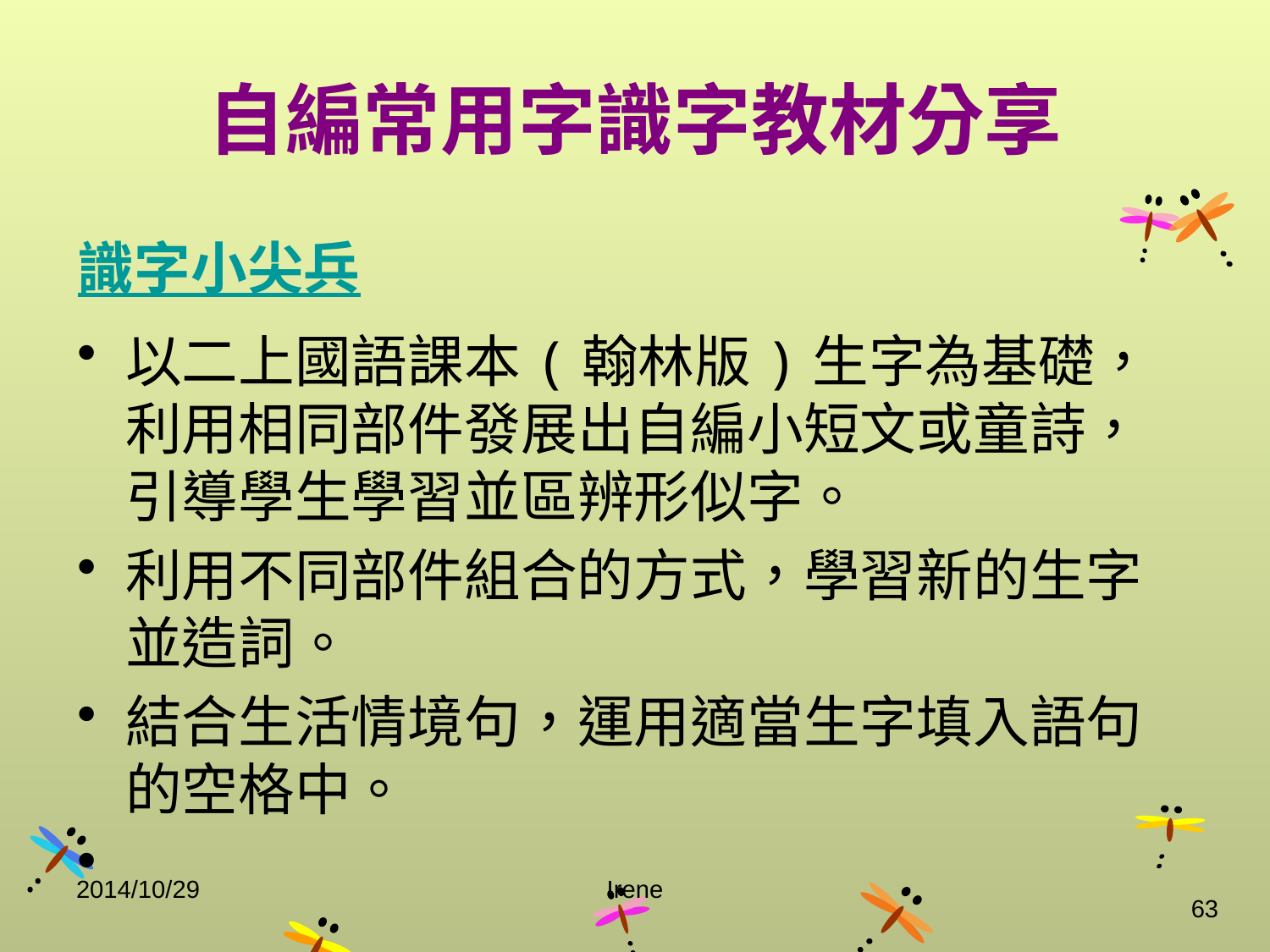

# 自編常用字識字教材分享
識字小尖兵
以二上國語課本(翰林版)生字為基礎，利用相同部件發展出自編小短文或童詩，引導學生學習並區辨形似字。
利用不同部件組合的方式，學習新的生字並造詞。
結合生活情境句，運用適當生字填入語句的空格中。

2014/10/29
Irene